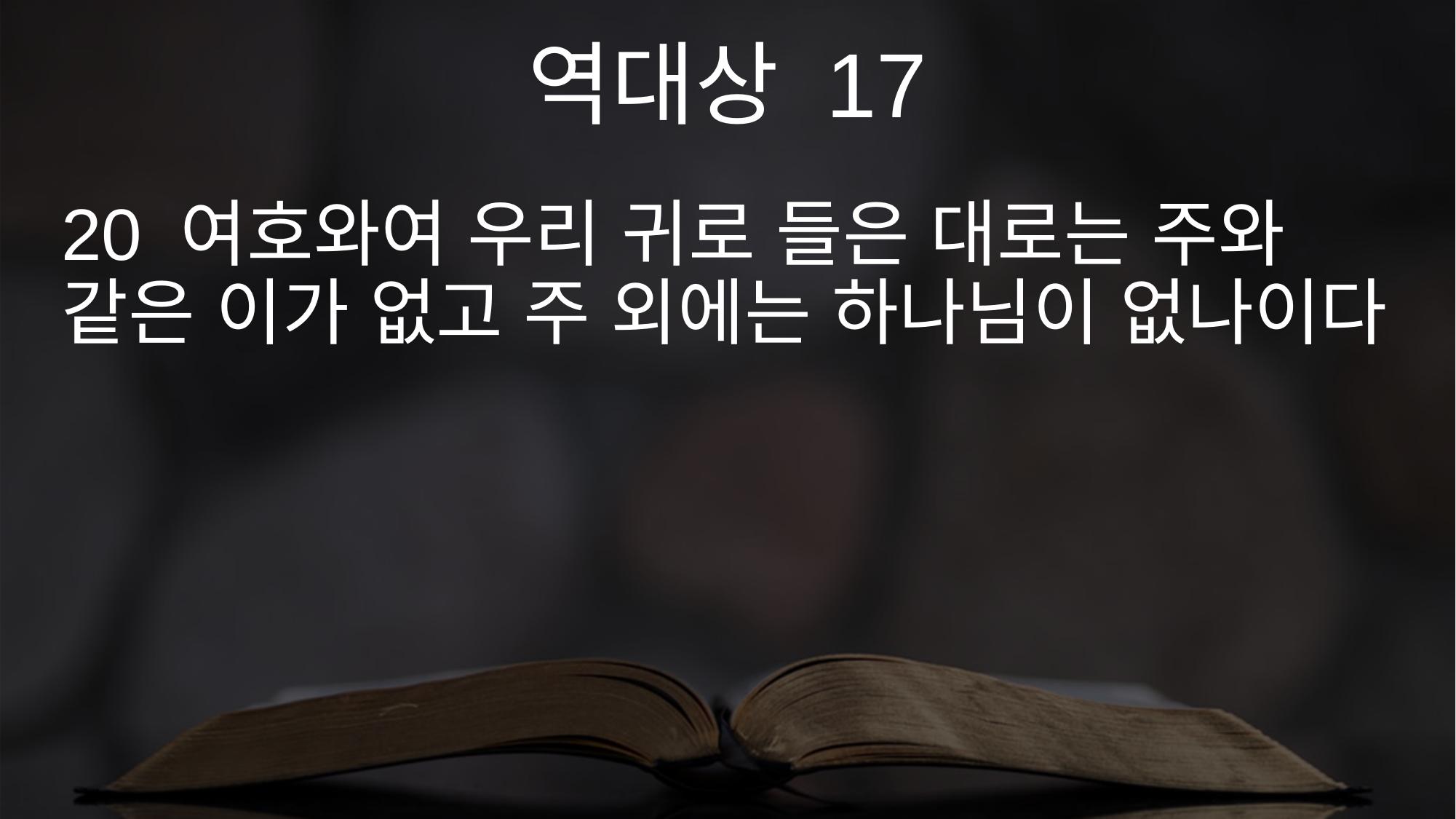

역대상 17
20 여호와여 우리 귀로 들은 대로는 주와 같은 이가 없고 주 외에는 하나님이 없나이다